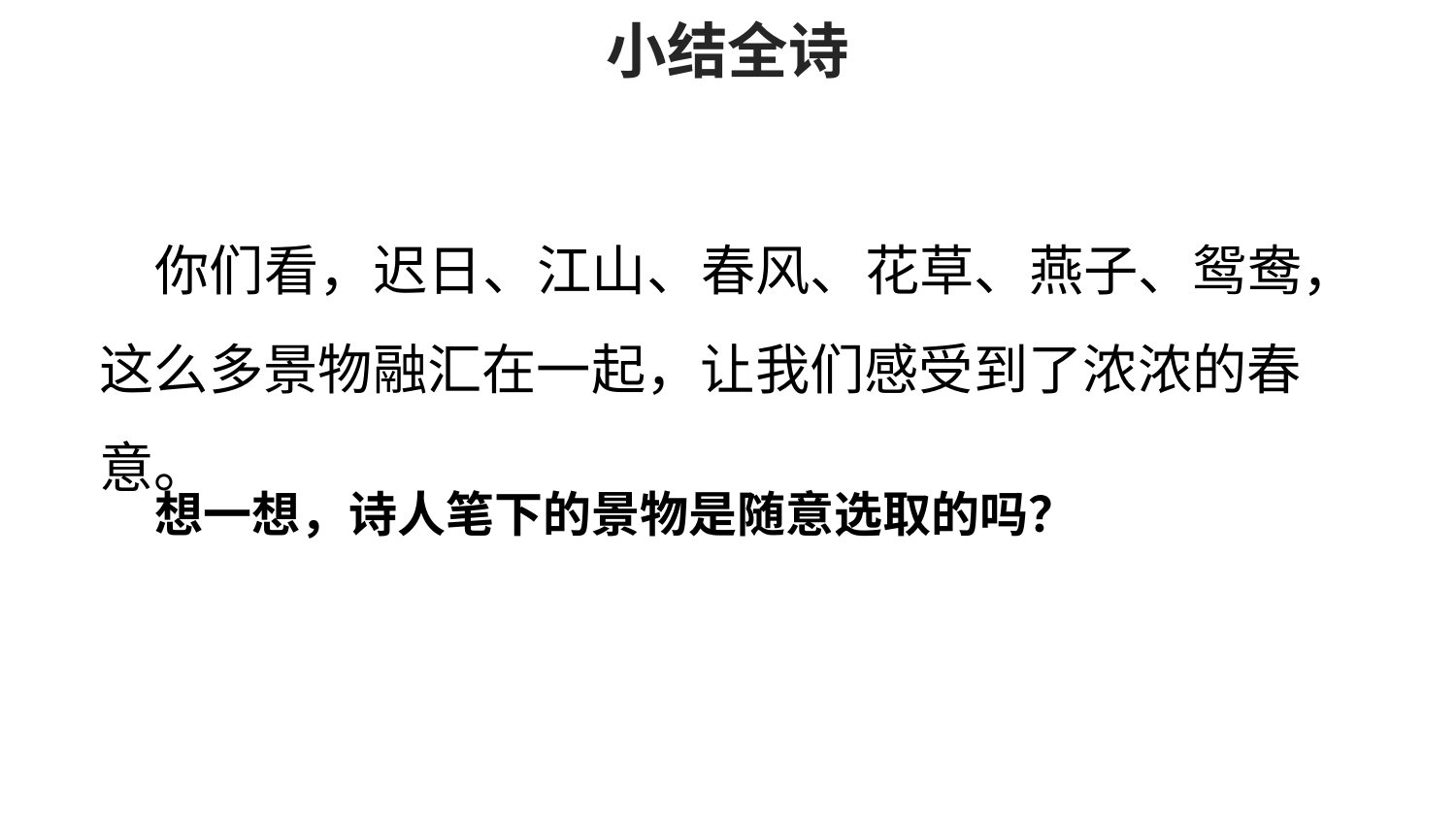

# 小结全诗
    你们看，迟日、江山、春风、花草、燕子、鸳鸯，这么多景物融汇在一起，让我们感受到了浓浓的春意。
    想一想，诗人笔下的景物是随意选取的吗？